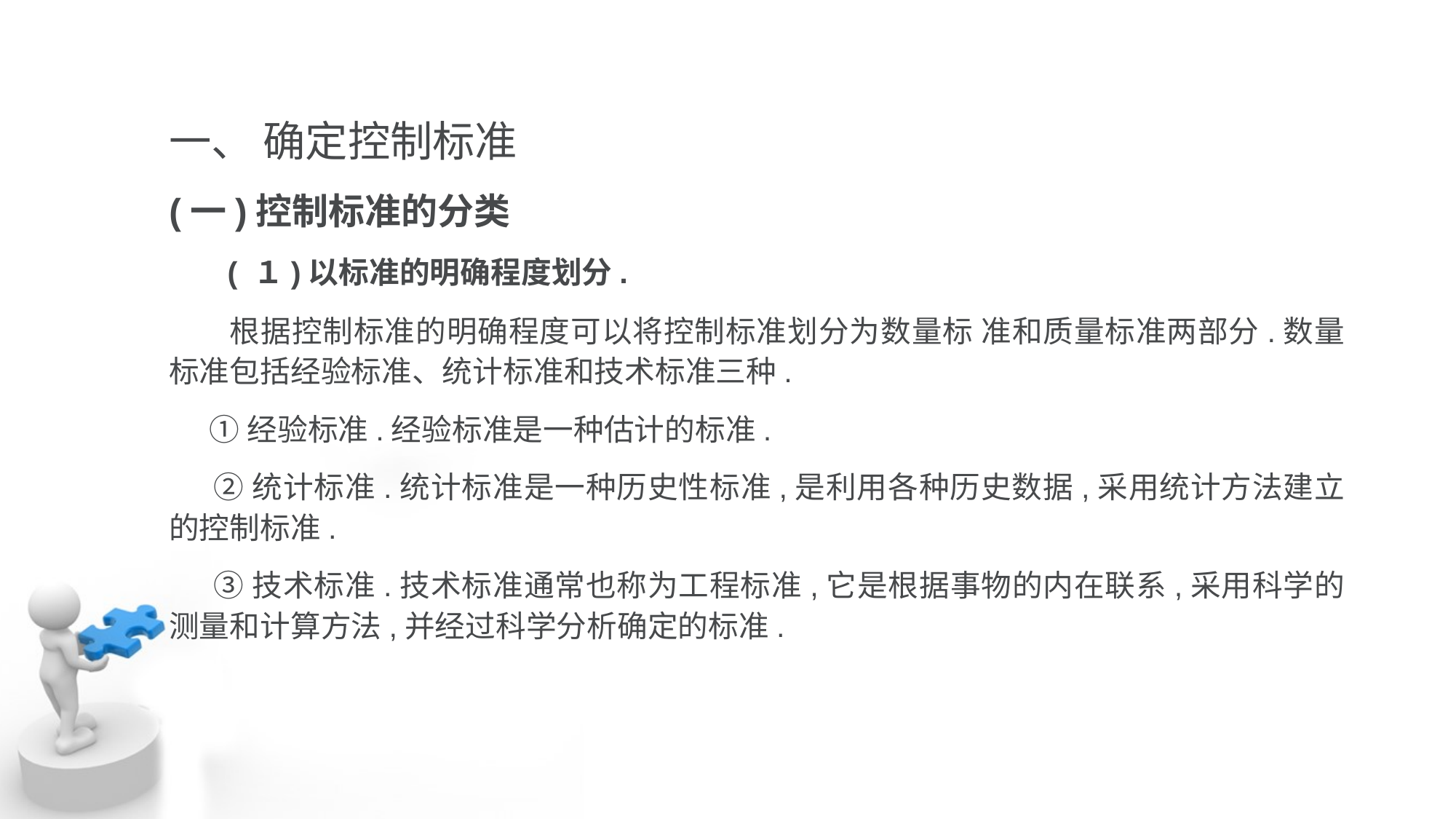

一、 确定控制标准
(一)控制标准的分类
       ( １)以标准的明确程度划分.
       根据控制标准的明确程度可以将控制标准划分为数量标 准和质量标准两部分.数量标准包括经验标准、统计标准和技术标准三种.
      ①经验标准.经验标准是一种估计的标准.
      ②统计标准.统计标准是一种历史性标准,是利用各种历史数据,采用统计方法建立 的控制标准.
      ③技术标准.技术标准通常也称为工程标准,它是根据事物的内在联系,采用科学的 测量和计算方法,并经过科学分析确定的标准.